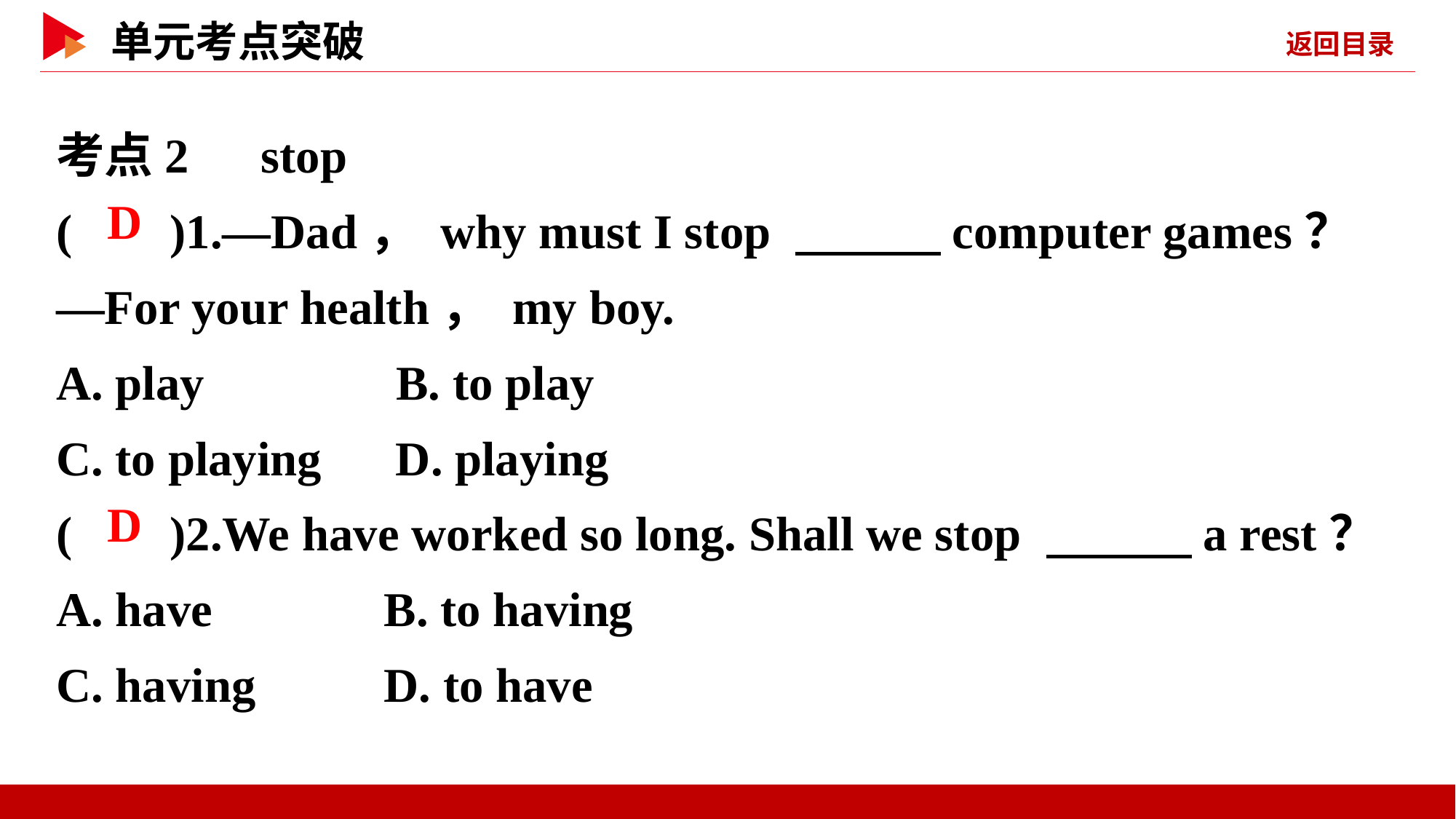

考点2　stop
(        )1.—Dad， why must I stop 　　　computer games？
—For your health， my boy.
A. play	          B. to play
C. to playing	 D. playing
(        )2.We have worked so long. Shall we stop 　　　a rest？
A. have	         B. to having
C. having	         D. to have
   D
   D